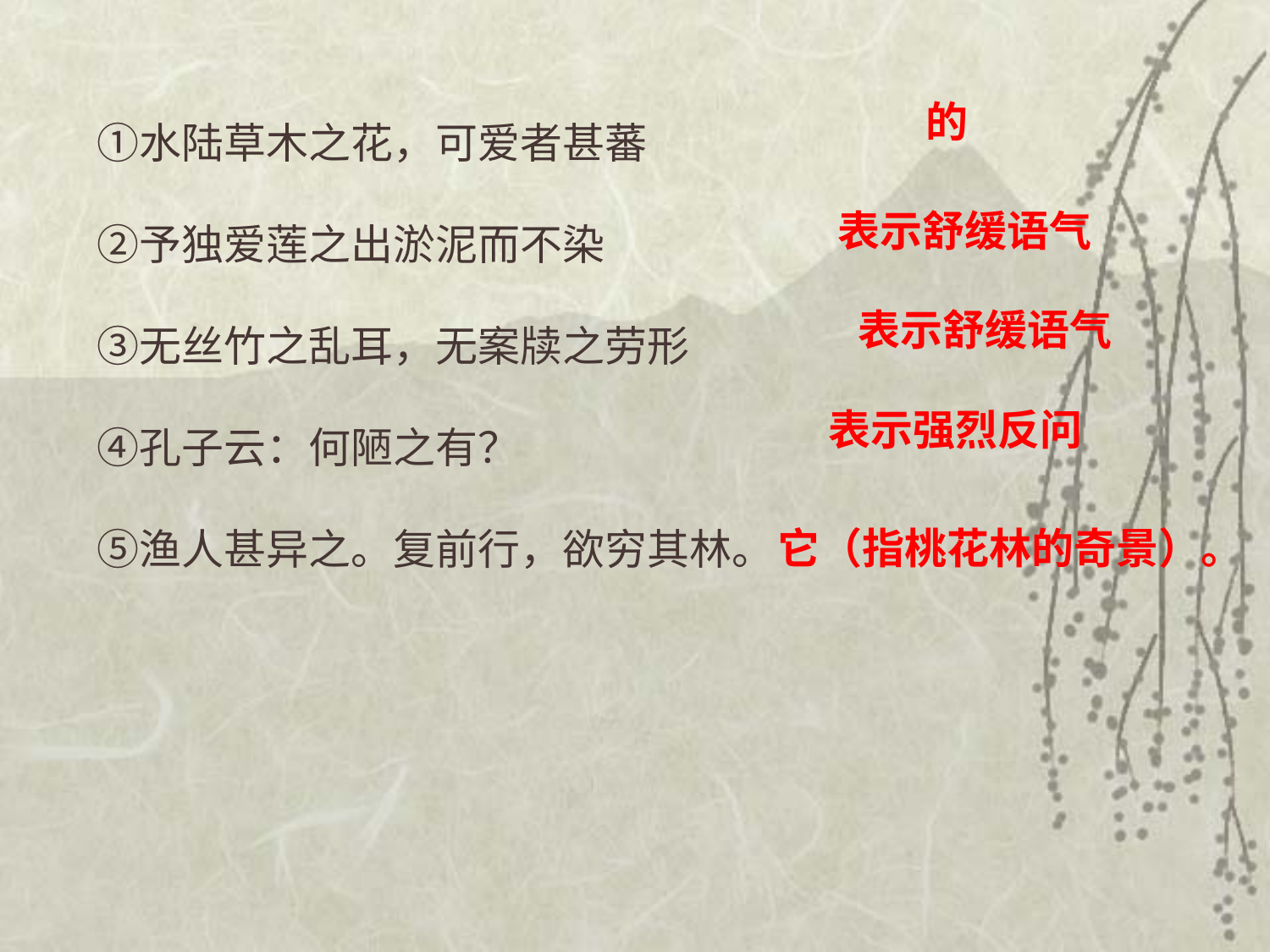

①水陆草木之花，可爱者甚蕃
　　②予独爱莲之出淤泥而不染
　　③无丝竹之乱耳，无案牍之劳形
　　④孔子云：何陋之有？
　　⑤渔人甚异之。复前行，欲穷其林。
的
表示舒缓语气
表示舒缓语气
表示强烈反问
它（指桃花林的奇景）。